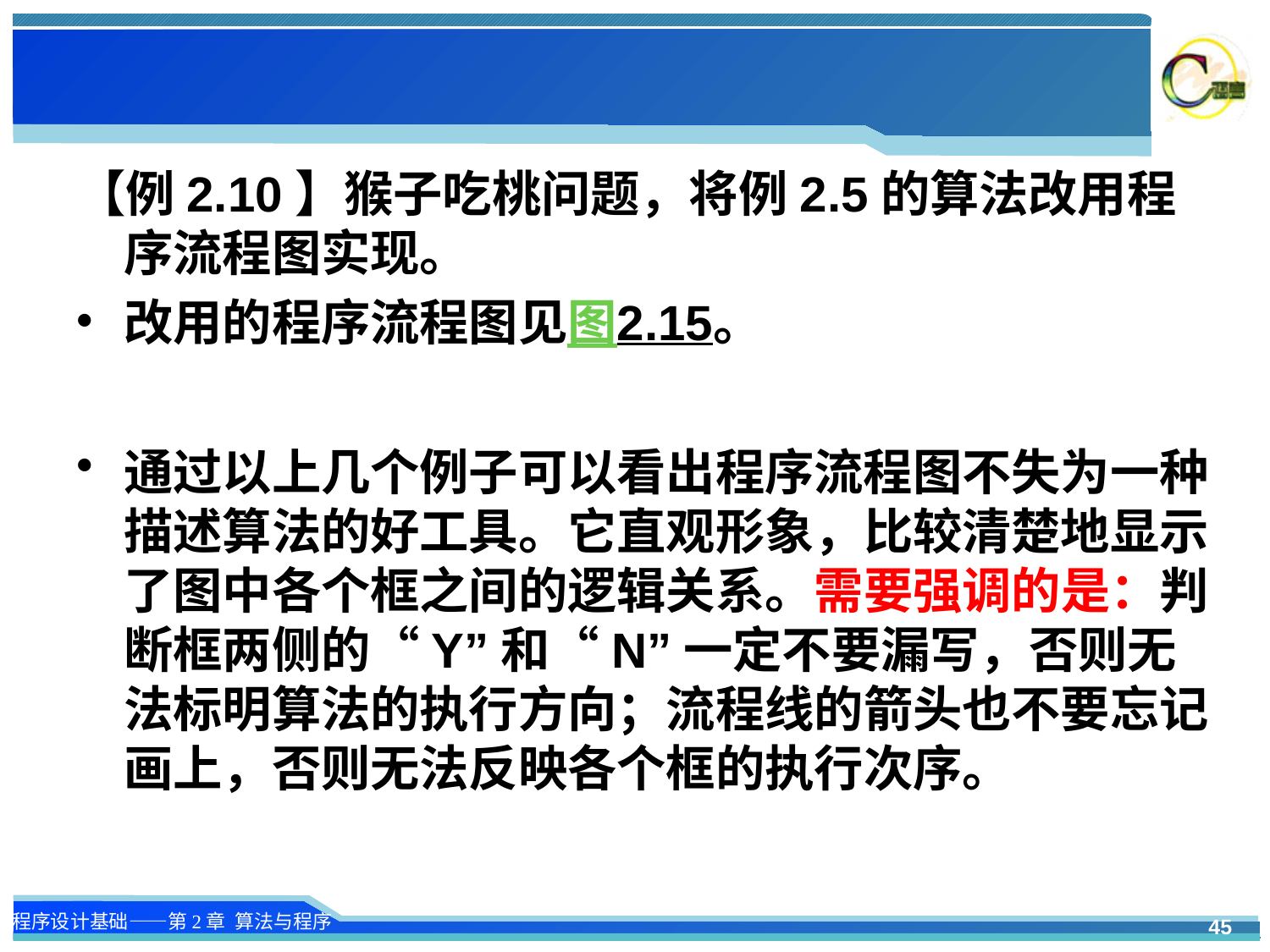

#
【例2.10】猴子吃桃问题，将例2.5的算法改用程序流程图实现。
改用的程序流程图见图2.15。

通过以上几个例子可以看出程序流程图不失为一种描述算法的好工具。它直观形象，比较清楚地显示了图中各个框之间的逻辑关系。需要强调的是：判断框两侧的“Y”和“N”一定不要漏写，否则无法标明算法的执行方向；流程线的箭头也不要忘记画上，否则无法反映各个框的执行次序。
45